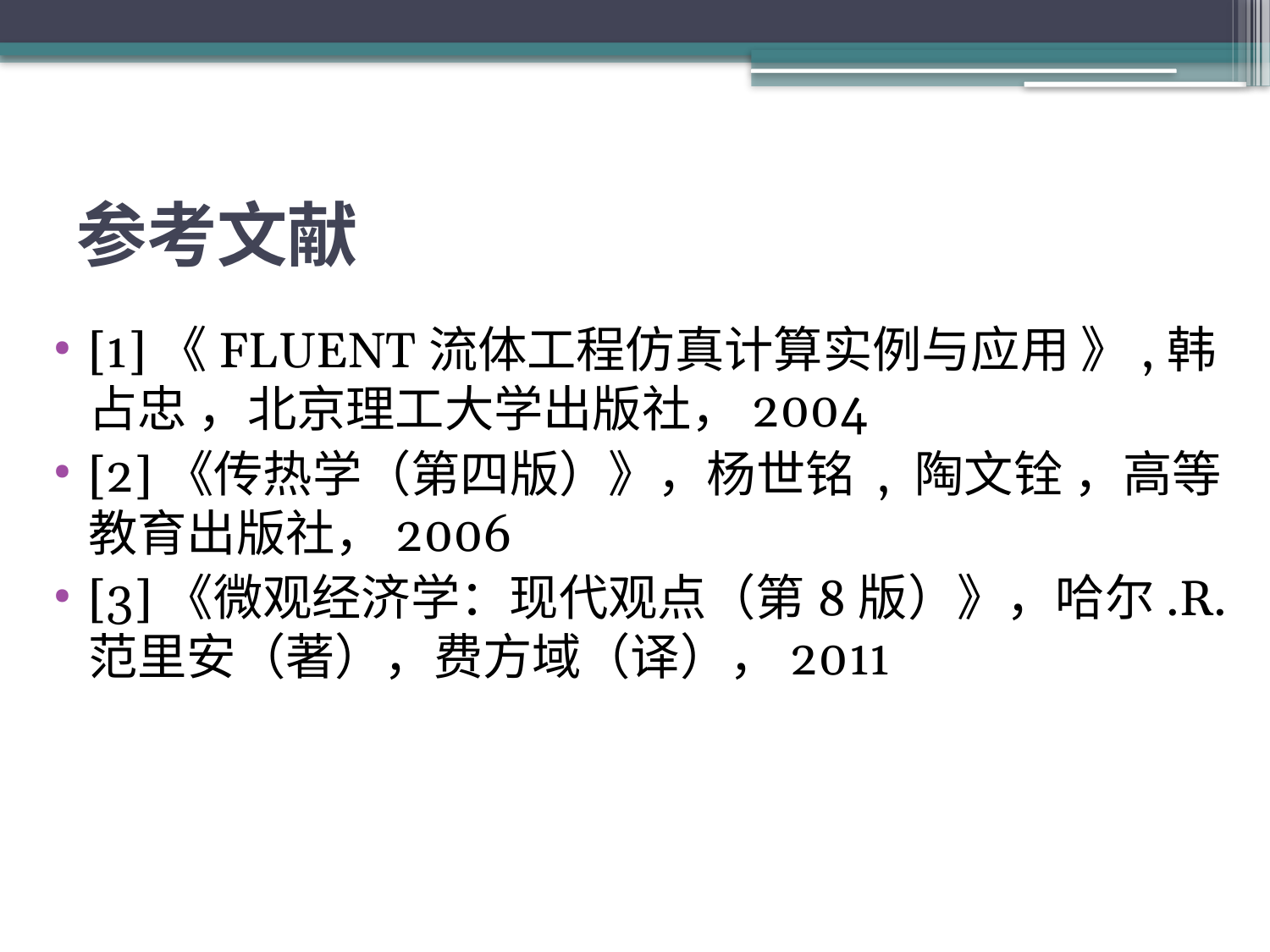

# 参考文献
[1]《FLUENT流体工程仿真计算实例与应用 》,韩占忠 ，北京理工大学出版社，2004
[2]《传热学（第四版）》，杨世铭 , 陶文铨 ，高等教育出版社，2006
[3]《微观经济学：现代观点（第8版）》，哈尔.R.范里安（著），费方域（译），2011